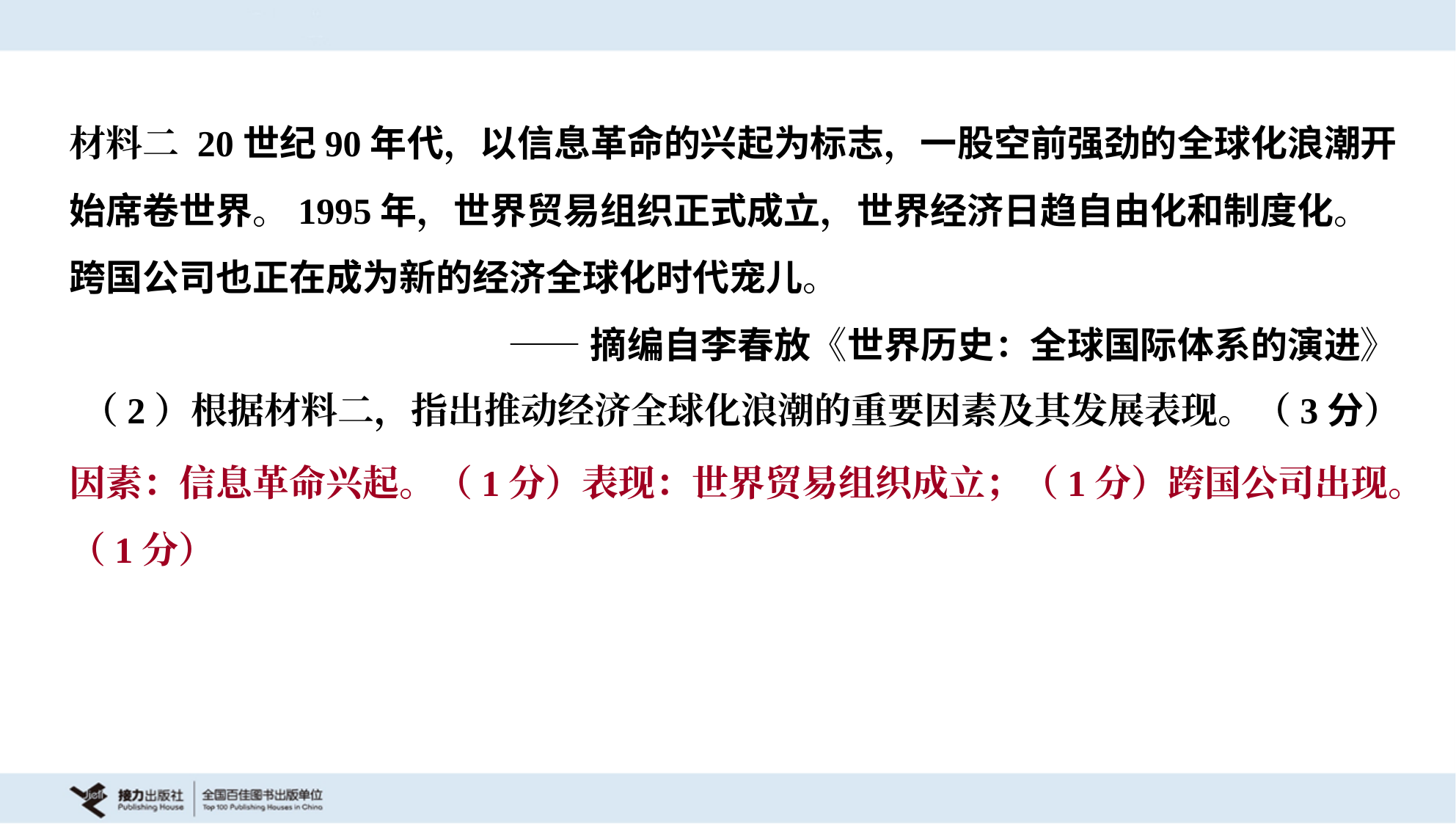

材料二 20世纪90年代，以信息革命的兴起为标志，一股空前强劲的全球化浪潮开
始席卷世界。1995年，世界贸易组织正式成立，世界经济日趋自由化和制度化。
跨国公司也正在成为新的经济全球化时代宠儿。
——摘编自李春放《世界历史：全球国际体系的演进》
（2）根据材料二，指出推动经济全球化浪潮的重要因素及其发展表现。（3分）
因素：信息革命兴起。（1分）表现：世界贸易组织成立；（1分）跨国公司出现。
（1分）